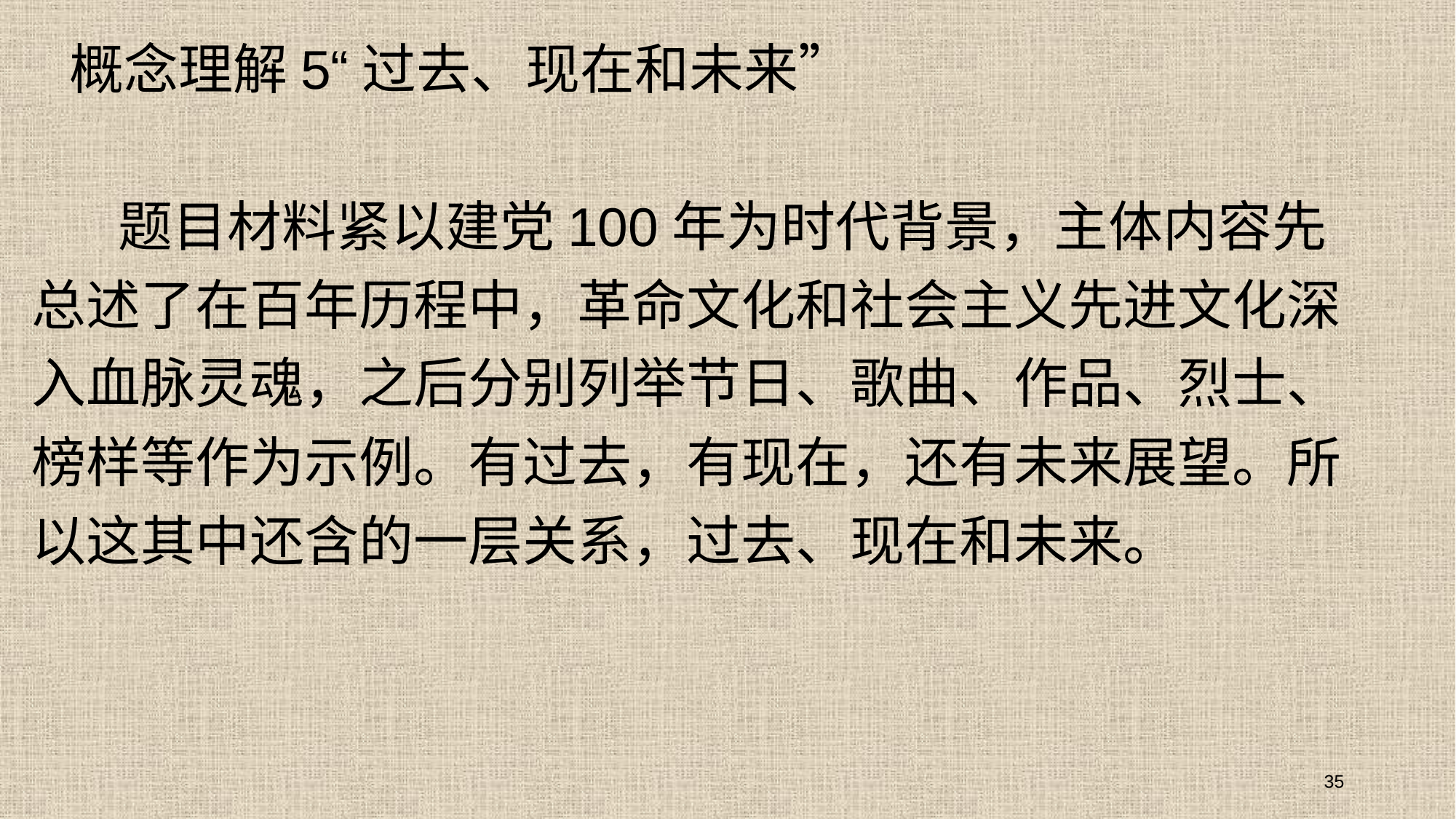

概念理解5“过去、现在和未来”

      题目材料紧以建党100年为时代背景，主体内容先总述了在百年历程中，革命文化和社会主义先进文化深入血脉灵魂，之后分别列举节日、歌曲、作品、烈士、榜样等作为示例。有过去，有现在，还有未来展望。所以这其中还含的一层关系，过去、现在和未来。
35